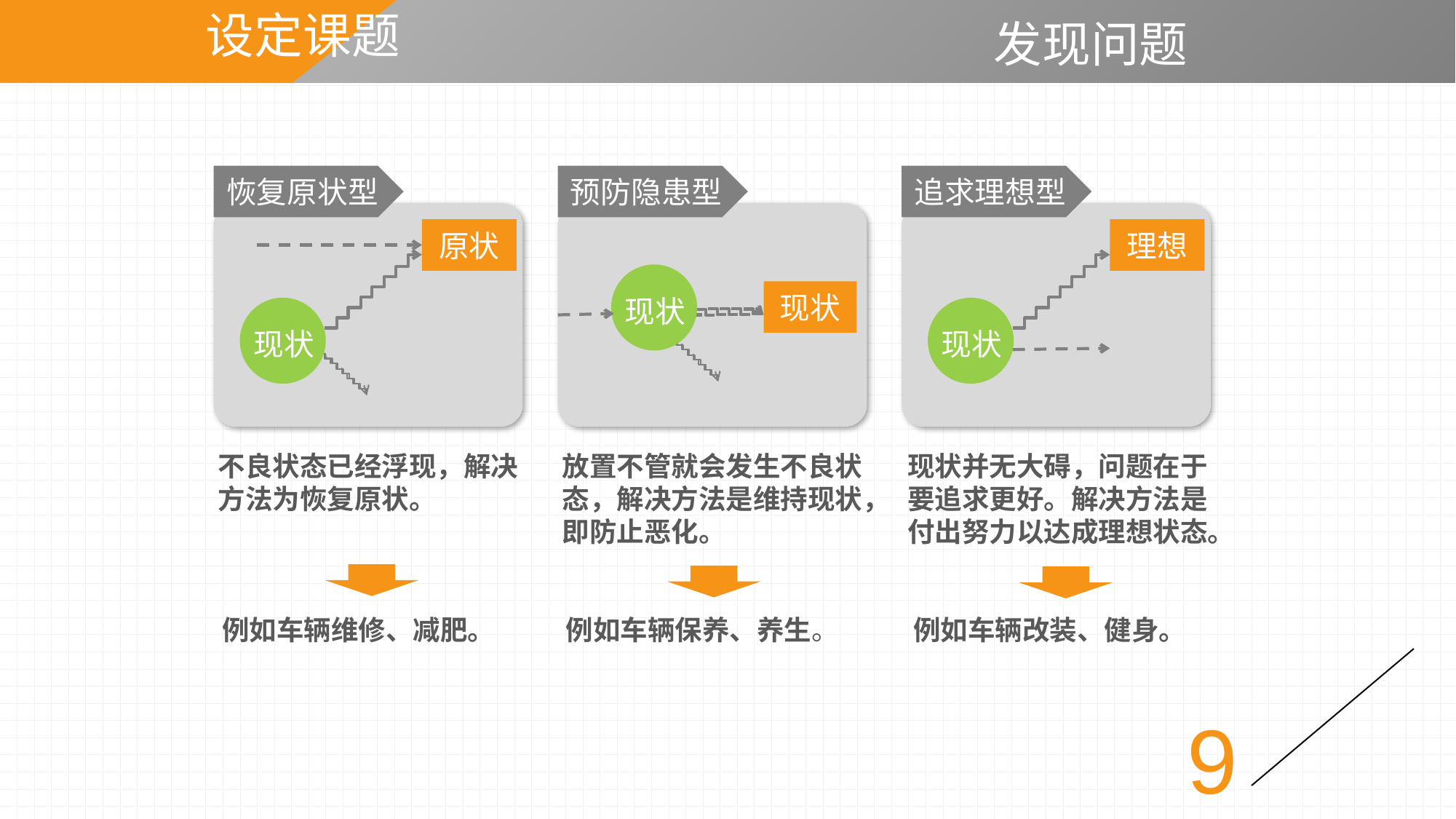

设定课题
# 发现问题
恢复原状型
预防隐患型
追求理想型

原状

现状

理想

现状
现状

现状
放置不管就会发生不良状态，解决方法是维持现状，即防止恶化。
现状并无大碍，问题在于要追求更好。解决方法是付出努力以达成理想状态。
不良状态已经浮现，解决方法为恢复原状。

例如车辆维修、减肥。
例如车辆保养、养生。
例如车辆改装、健身。
9